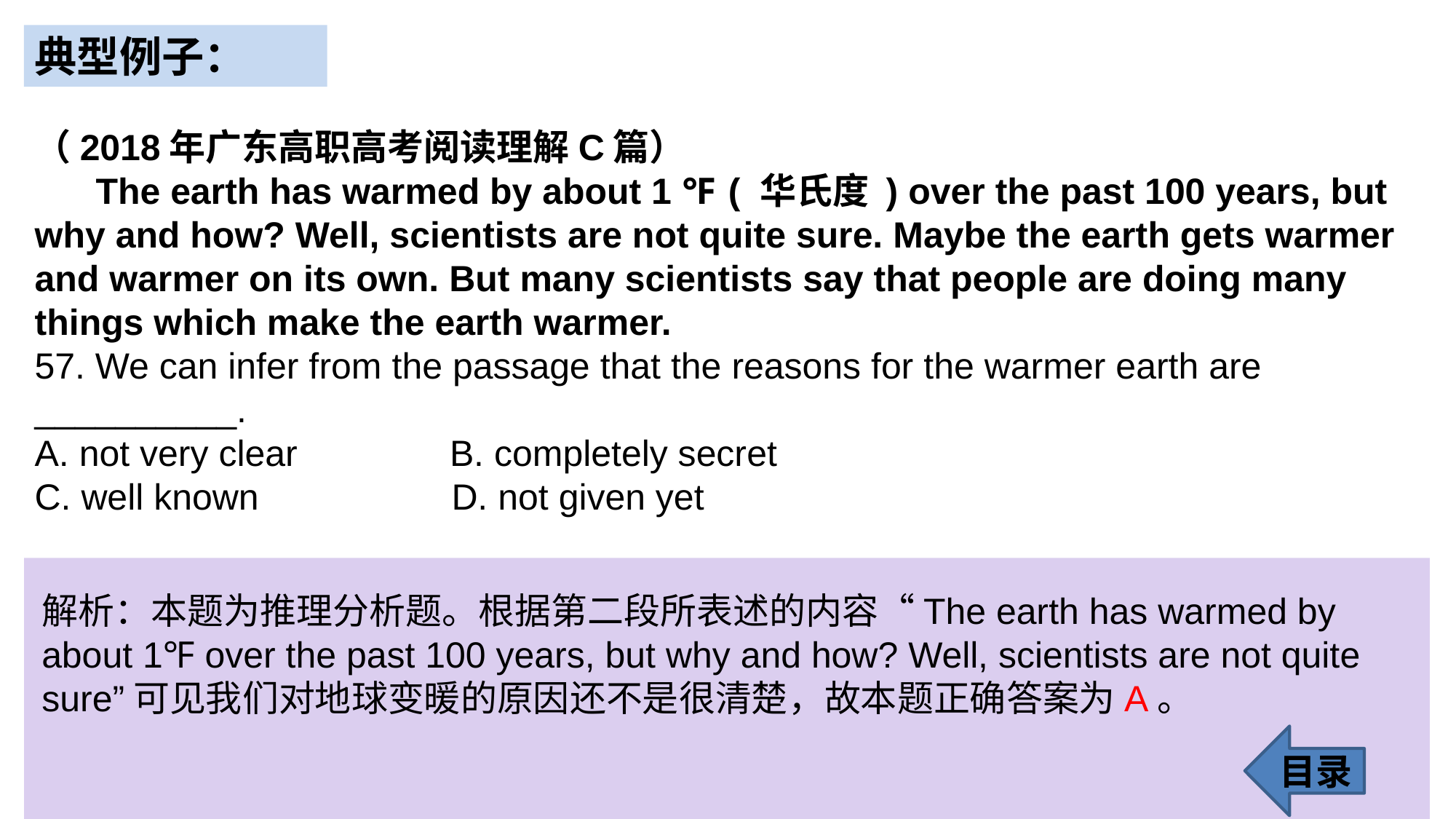

典型例子：
（2018年广东高职高考阅读理解C篇）
      The earth has warmed by about 1 ℉ ( 华氏度 ) over the past 100 years, but why and how? Well, scientists are not quite sure. Maybe the earth gets warmer and warmer on its own. But many scientists say that people are doing many things which make the earth warmer.
57. We can infer from the passage that the reasons for the warmer earth are __________.
A. not very clear               B. completely secret
C. well known                   D. not given yet

解析：本题为推理分析题。根据第二段所表述的内容“The earth has warmed by about 1℉ over the past 100 years, but why and how? Well, scientists are not quite sure”可见我们对地球变暖的原因还不是很清楚，故本题正确答案为A。
目录
22